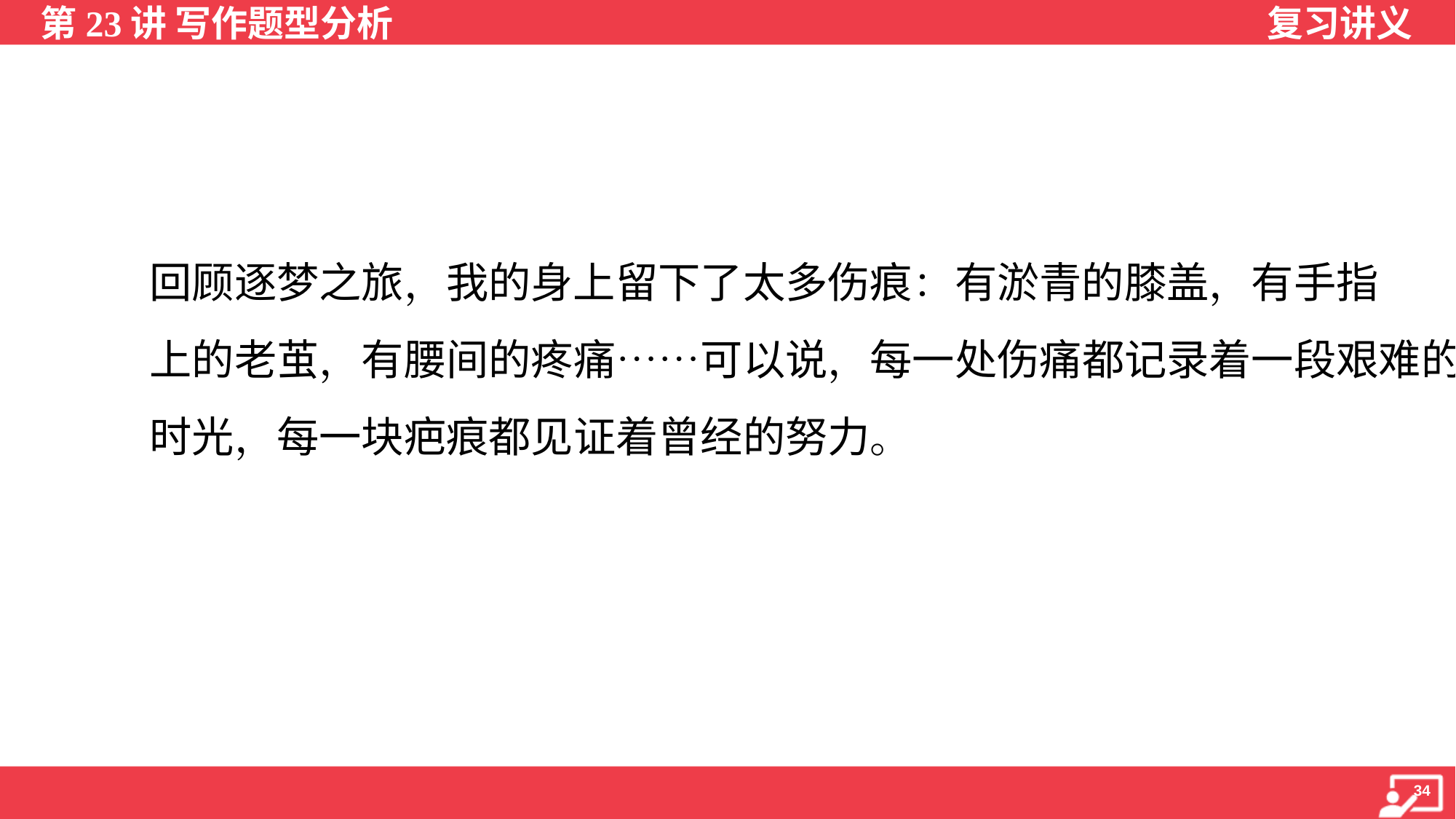

回顾逐梦之旅，我的身上留下了太多伤痕：有淤青的膝盖，有手指
上的老茧，有腰间的疼痛……可以说，每一处伤痛都记录着一段艰难的
时光，每一块疤痕都见证着曾经的努力。